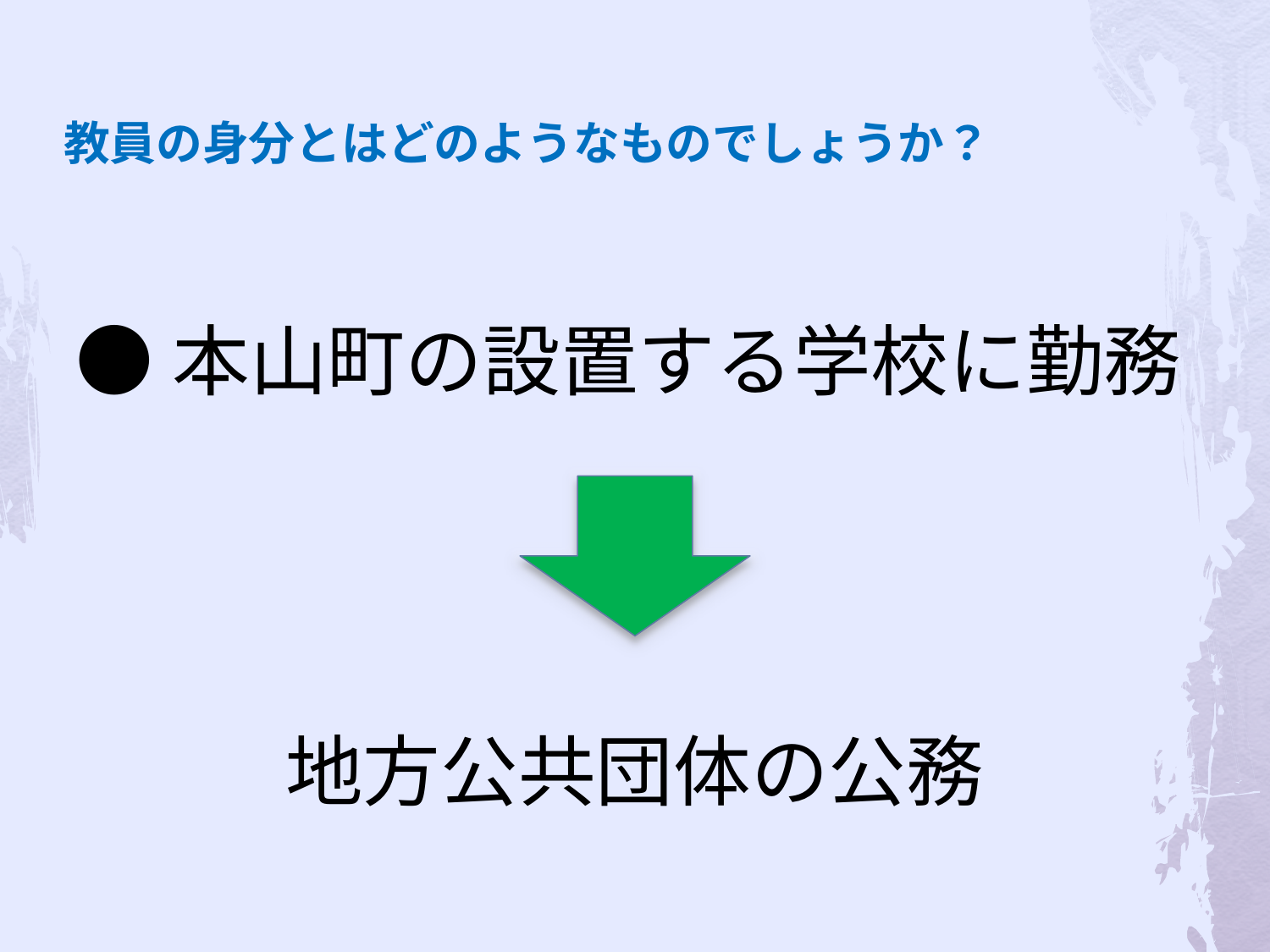

教員の身分とはどのようなものでしょうか？
●本山町の設置する学校に勤務

地方公共団体の公務